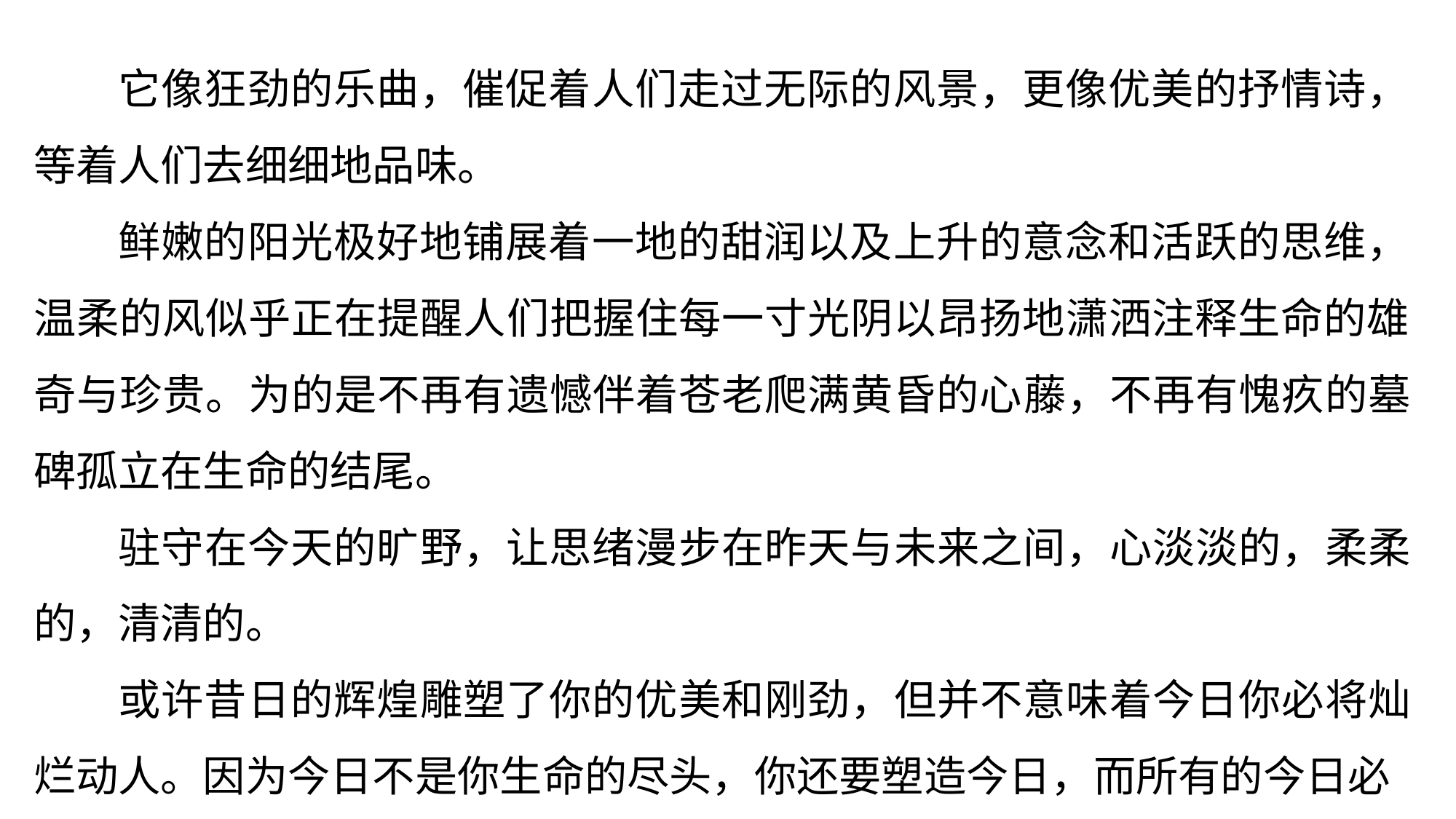

它像狂劲的乐曲，催促着人们走过无际的风景，更像优美的抒情诗，等着人们去细细地品味。
鲜嫩的阳光极好地铺展着一地的甜润以及上升的意念和活跃的思维，温柔的风似乎正在提醒人们把握住每一寸光阴以昂扬地潇洒注释生命的雄奇与珍贵。为的是不再有遗憾伴着苍老爬满黄昏的心藤，不再有愧疚的墓碑孤立在生命的结尾。
驻守在今天的旷野，让思绪漫步在昨天与未来之间，心淡淡的，柔柔的，清清的。
或许昔日的辉煌雕塑了你的优美和刚劲，但并不意味着今日你必将灿烂动人。因为今日不是你生命的尽头，你还要塑造今日，而所有的今日必